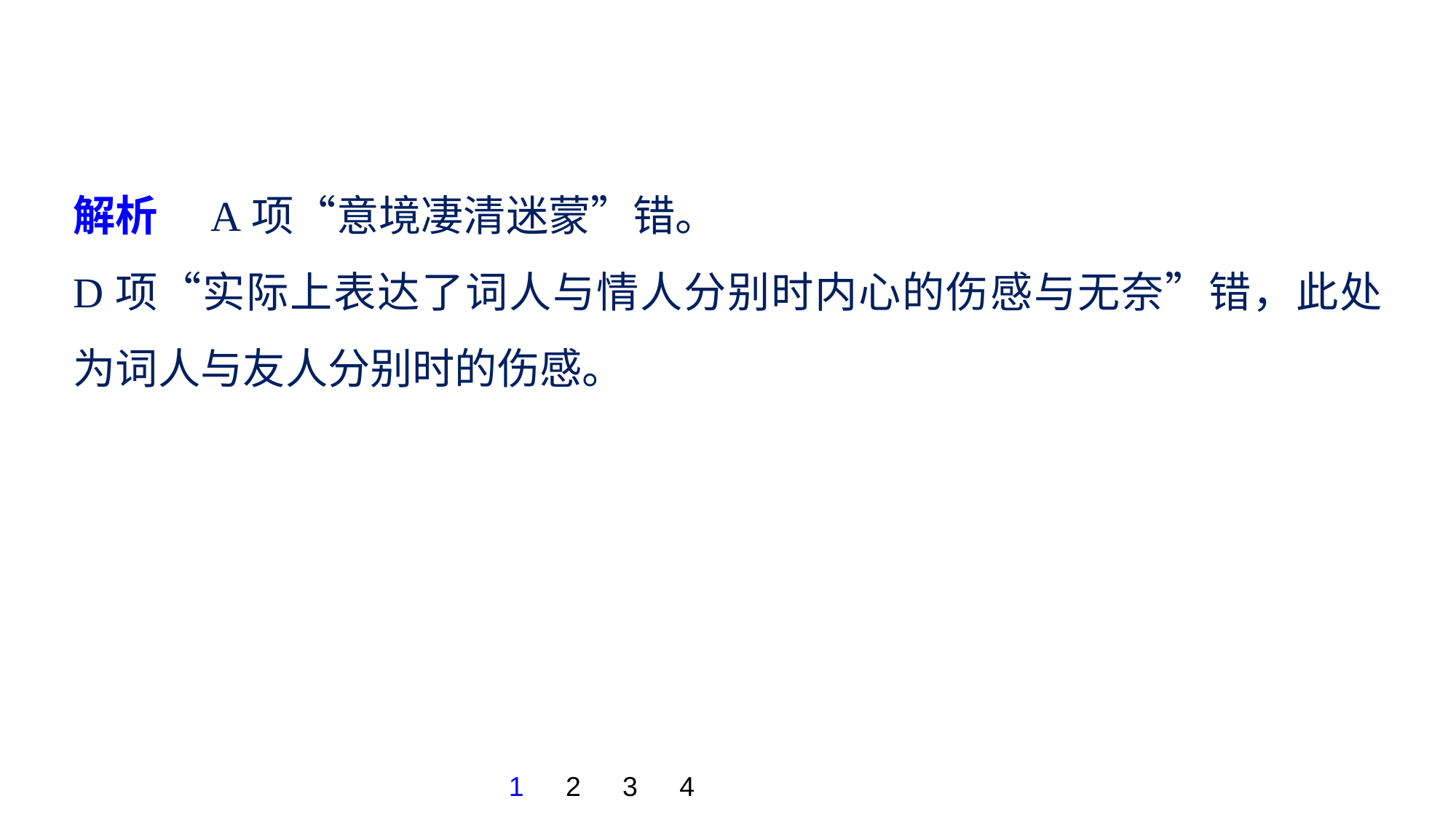

解析　A项“意境凄清迷蒙”错。
D项“实际上表达了词人与情人分别时内心的伤感与无奈”错，此处为词人与友人分别时的伤感。
1
2
3
4